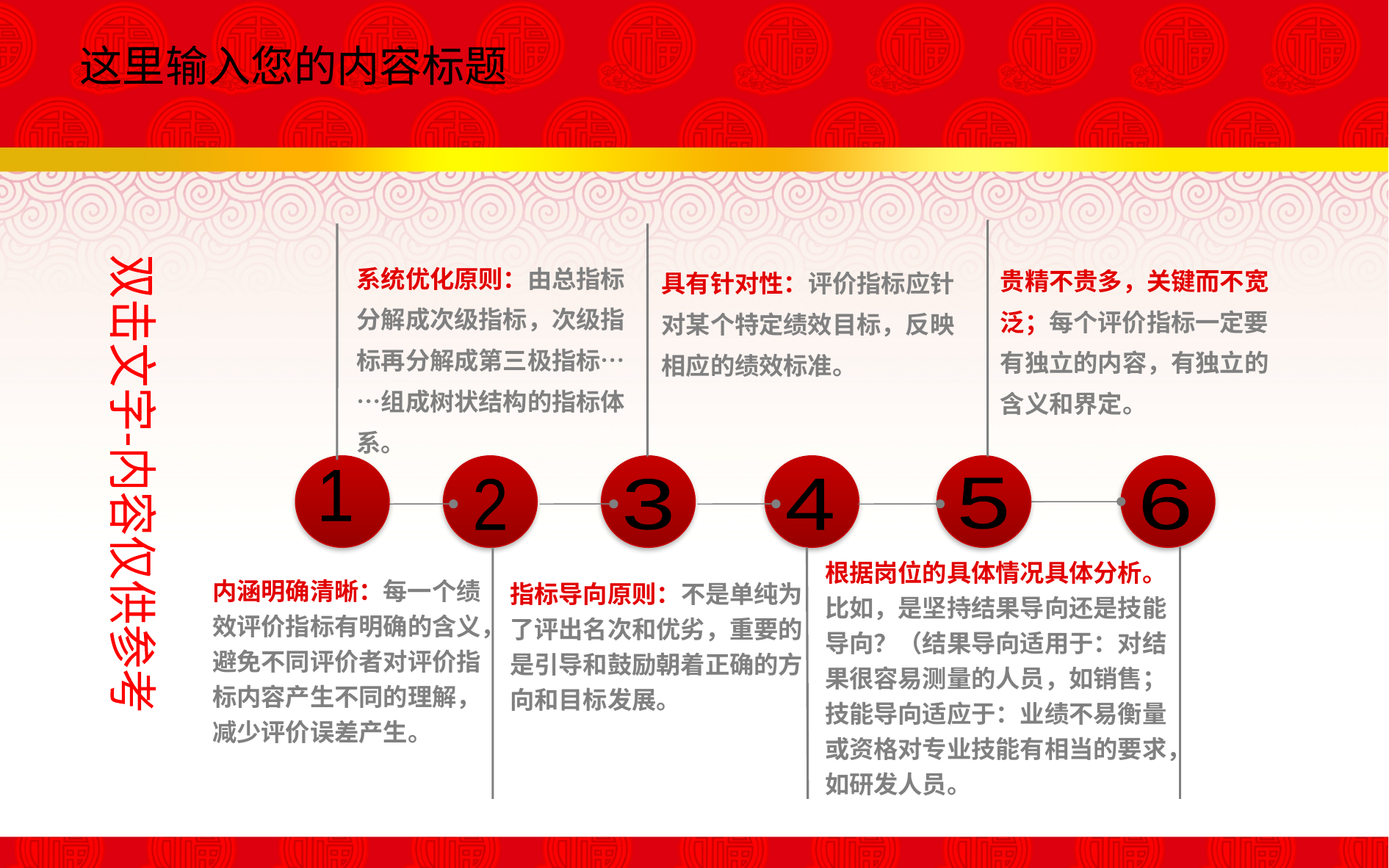

这里输入您的内容标题
贵精不贵多，关键而不宽泛；每个评价指标一定要有独立的内容，有独立的含义和界定。

5

系统优化原则：由总指标分解成次级指标，次级指标再分解成第三极指标……组成树状结构的指标体系。

1
具有针对性：评价指标应针对某个特定绩效目标，反映相应的绩效标准。

3

内涵明确清晰：每一个绩效评价指标有明确的含义，避免不同评价者对评价指标内容产生不同的理解，减少评价误差产生。

2

4

指标导向原则：不是单纯为了评出名次和优劣，重要的是引导和鼓励朝着正确的方向和目标发展。

6

根据岗位的具体情况具体分析。比如，是坚持结果导向还是技能导向？（结果导向适用于：对结果很容易测量的人员，如销售；技能导向适应于：业绩不易衡量或资格对专业技能有相当的要求，如研发人员。

双击文字-内容仅供参考